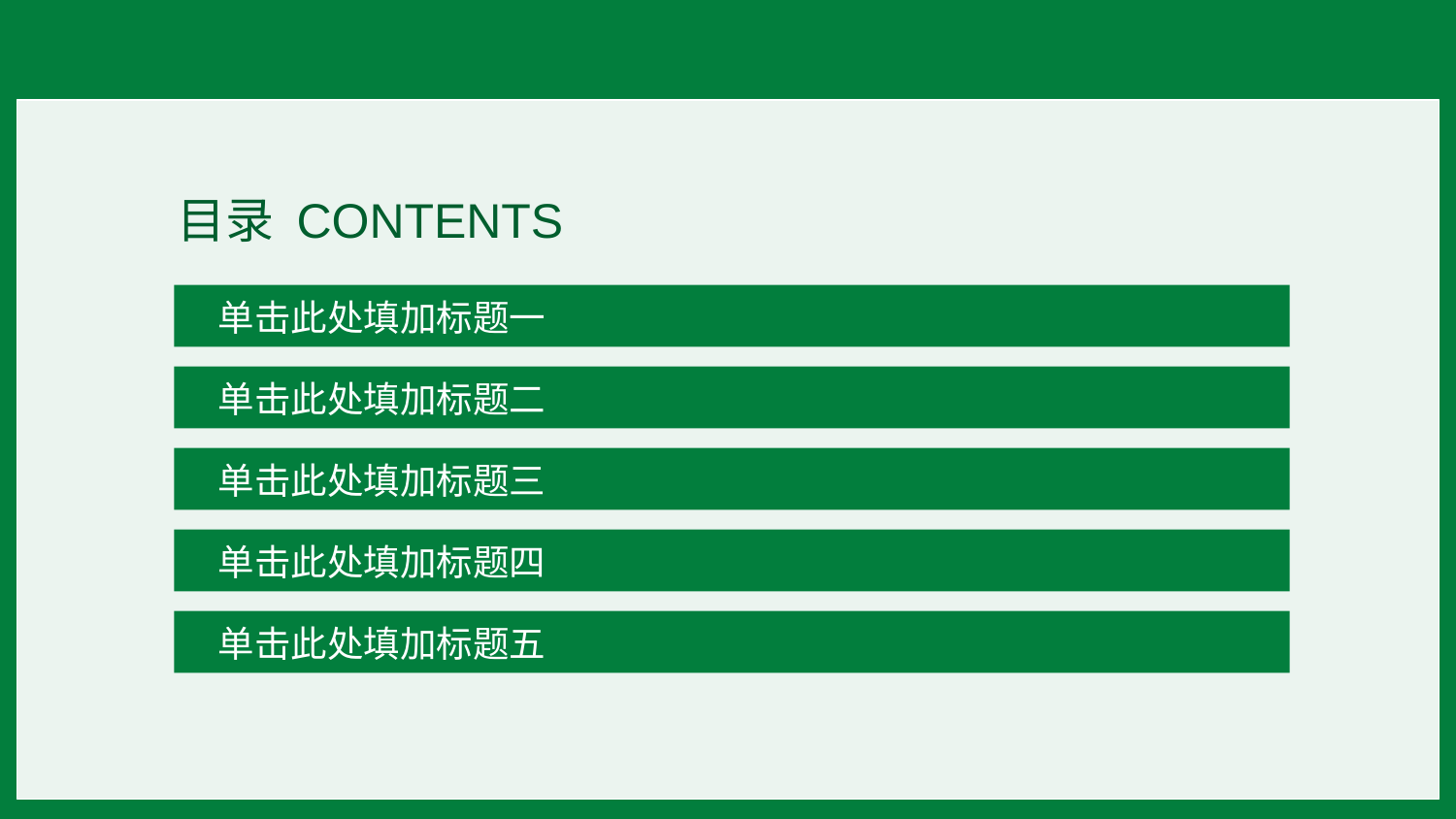

目录 CONTENTS

单击此处填加标题一

单击此处填加标题二

单击此处填加标题三

单击此处填加标题四

单击此处填加标题五